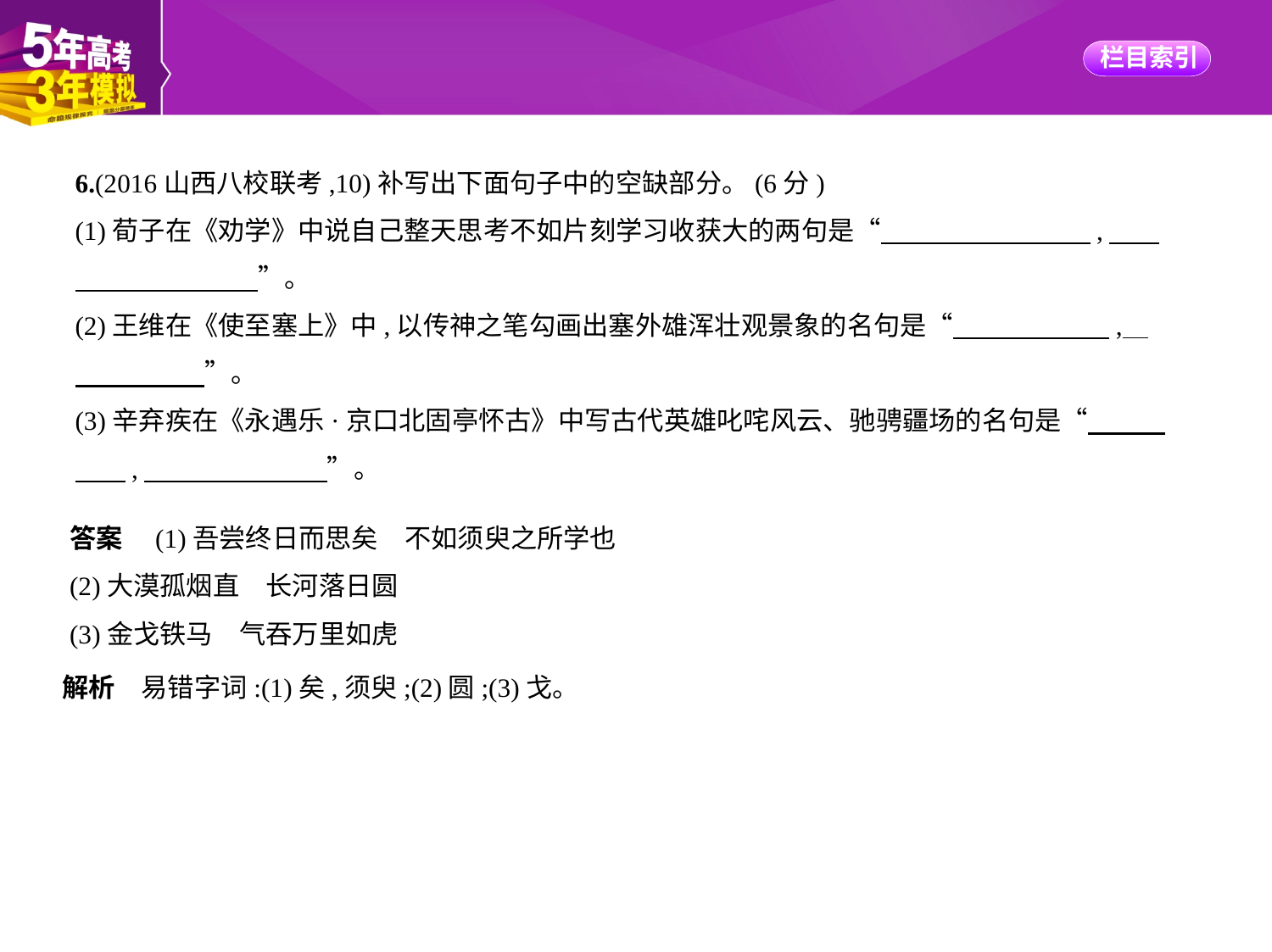

6.(2016山西八校联考,10)补写出下面句子中的空缺部分。(6分)
(1)荀子在《劝学》中说自己整天思考不如片刻学习收获大的两句是“　　　　　　　    ,　    
　　　　　　    ”。
(2)王维在《使至塞上》中,以传神之笔勾画出塞外雄浑壮观景象的名句是“　　　　　    ,    
　　　　    ”。
(3)辛弃疾在《永遇乐·京口北固亭怀古》中写古代英雄叱咤风云、驰骋疆场的名句是“　　    
　    ,　　　　　　    ”。
答案　(1)吾尝终日而思矣　不如须臾之所学也
(2)大漠孤烟直　长河落日圆
(3)金戈铁马　气吞万里如虎
解析　易错字词:(1)矣,须臾;(2)圆;(3)戈。